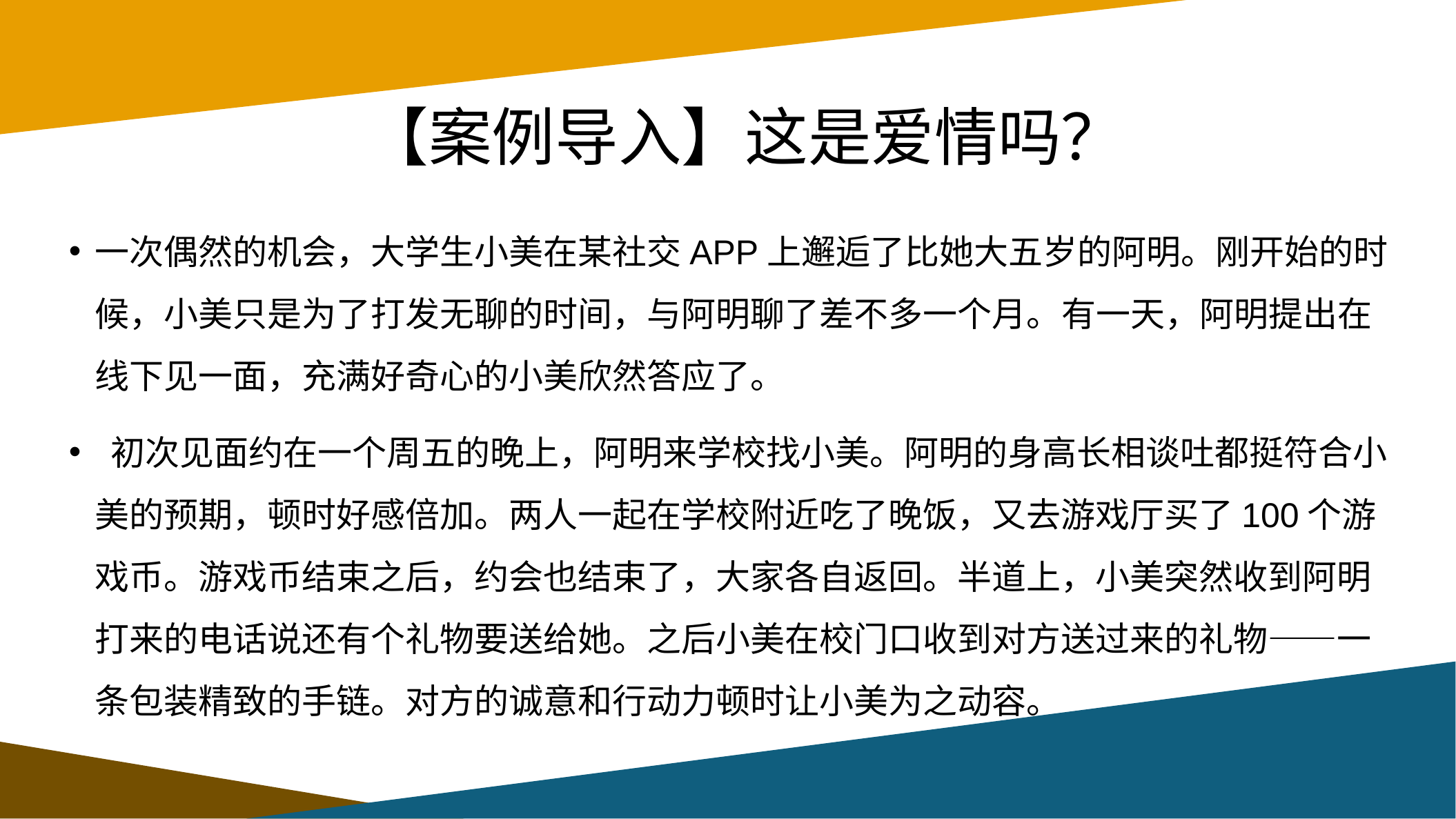

# 【案例导入】这是爱情吗？
一次偶然的机会，大学生小美在某社交APP上邂逅了比她大五岁的阿明。刚开始的时候，小美只是为了打发无聊的时间，与阿明聊了差不多一个月。有一天，阿明提出在线下见一面，充满好奇心的小美欣然答应了。
 初次见面约在一个周五的晚上，阿明来学校找小美。阿明的身高长相谈吐都挺符合小美的预期，顿时好感倍加。两人一起在学校附近吃了晚饭，又去游戏厅买了100个游戏币。游戏币结束之后，约会也结束了，大家各自返回。半道上，小美突然收到阿明打来的电话说还有个礼物要送给她。之后小美在校门口收到对方送过来的礼物——一条包装精致的手链。对方的诚意和行动力顿时让小美为之动容。